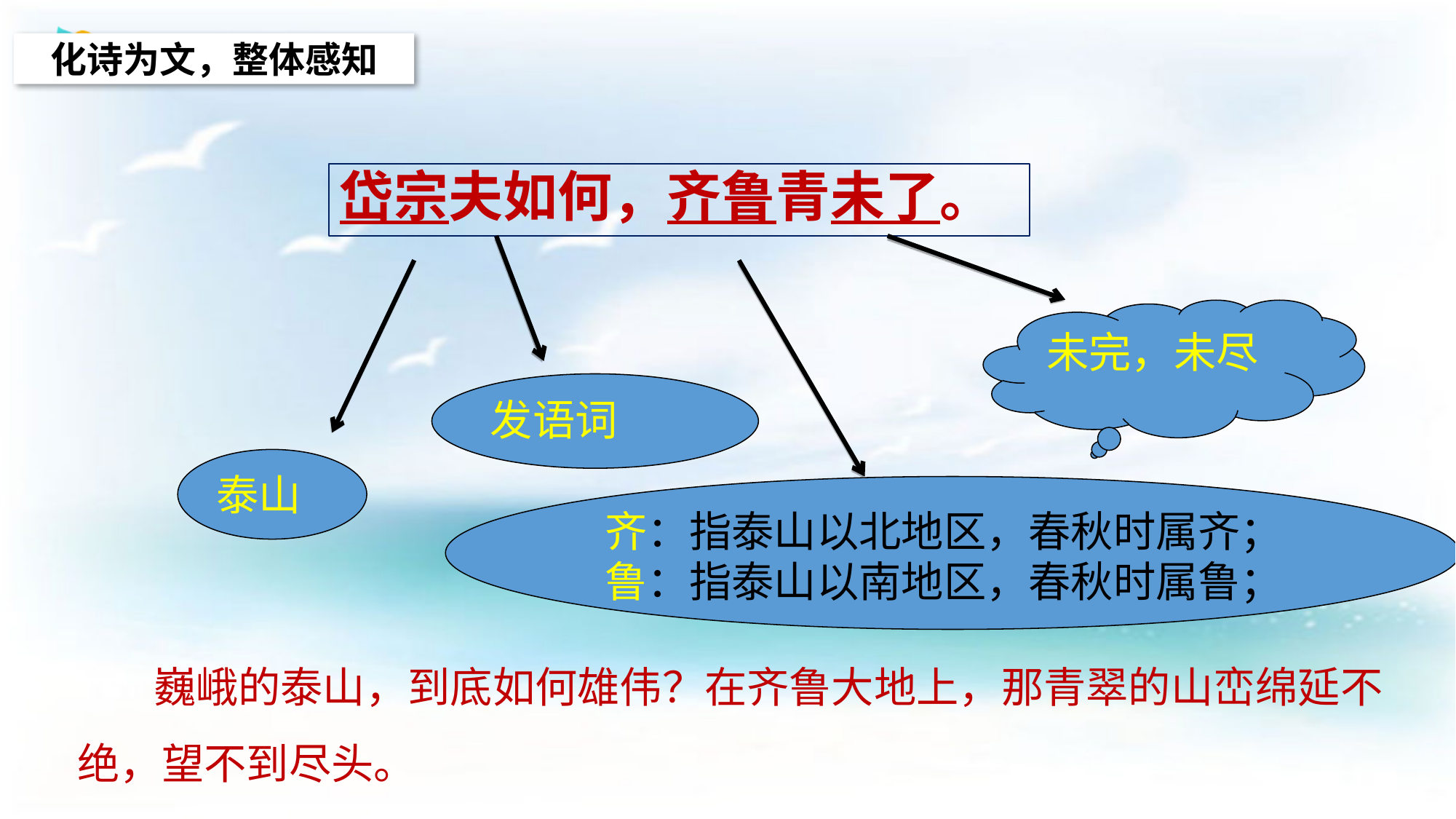

化诗为文，整体感知
# 岱宗夫如何，齐鲁青未了。
未完，未尽
发语词
泰山
齐：指泰山以北地区，春秋时属齐；鲁：指泰山以南地区，春秋时属鲁；
       巍峨的泰山，到底如何雄伟？在齐鲁大地上，那青翠的山峦绵延不绝，望不到尽头。